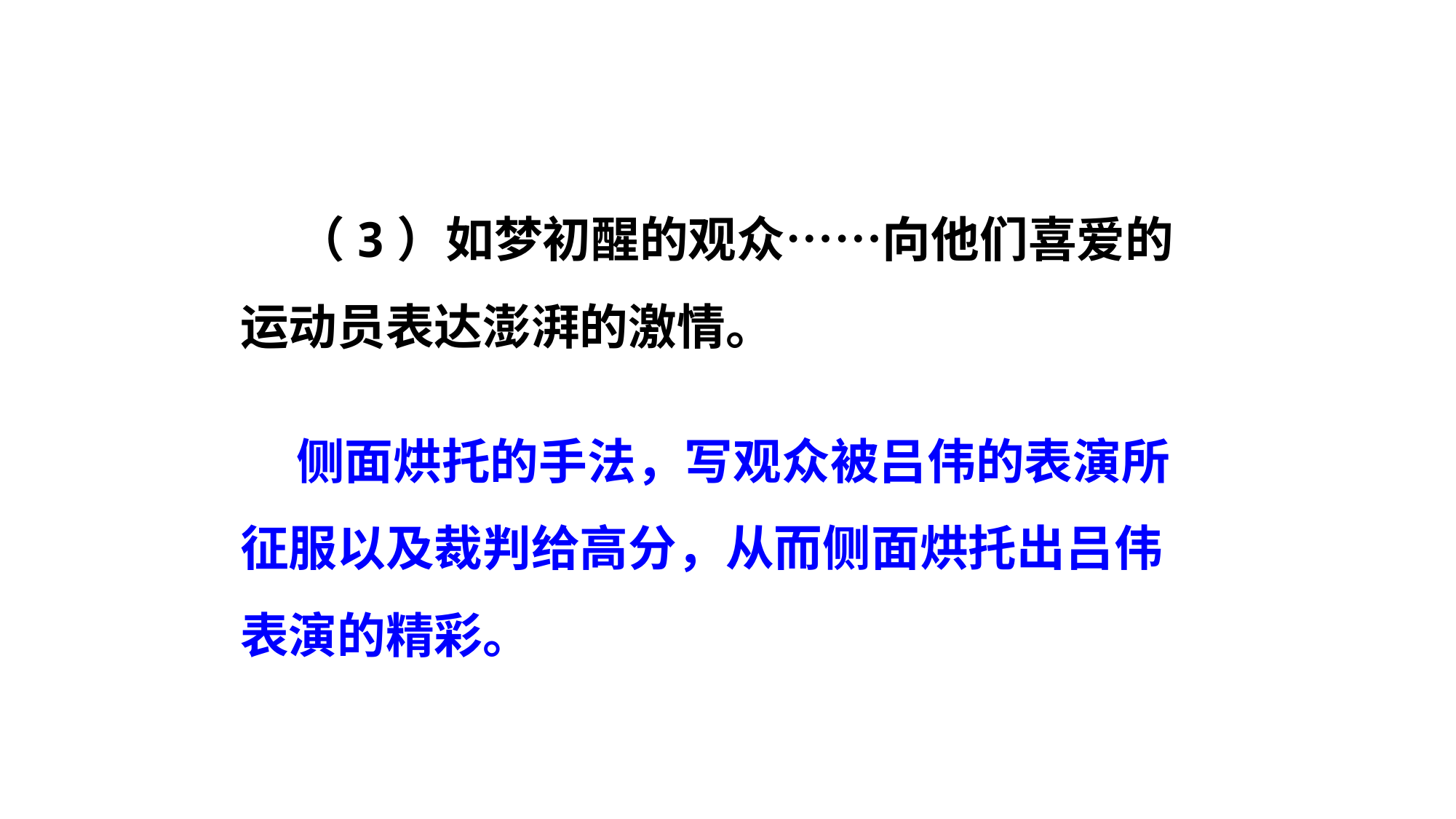

（3）如梦初醒的观众……向他们喜爱的运动员表达澎湃的激情。
    侧面烘托的手法，写观众被吕伟的表演所征服以及裁判给高分，从而侧面烘托出吕伟表演的精彩。